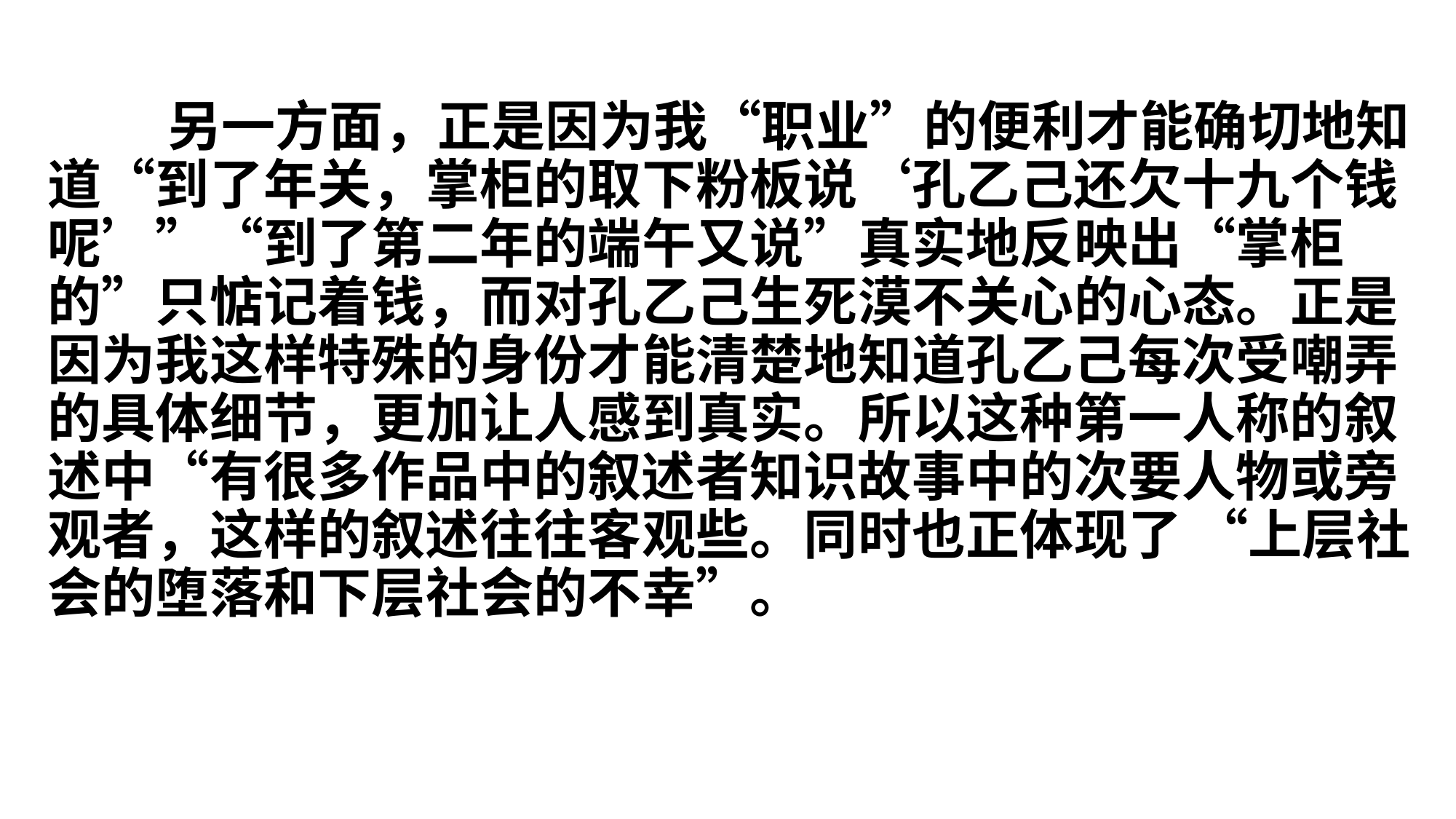

另一方面，正是因为我“职业”的便利才能确切地知道“到了年关，掌柜的取下粉板说‘孔乙己还欠十九个钱呢’”“到了第二年的端午又说”真实地反映出“掌柜的”只惦记着钱，而对孔乙己生死漠不关心的心态。正是因为我这样特殊的身份才能清楚地知道孔乙己每次受嘲弄的具体细节，更加让人感到真实。所以这种第一人称的叙述中“有很多作品中的叙述者知识故事中的次要人物或旁观者，这样的叙述往往客观些。同时也正体现了 “上层社会的堕落和下层社会的不幸”。